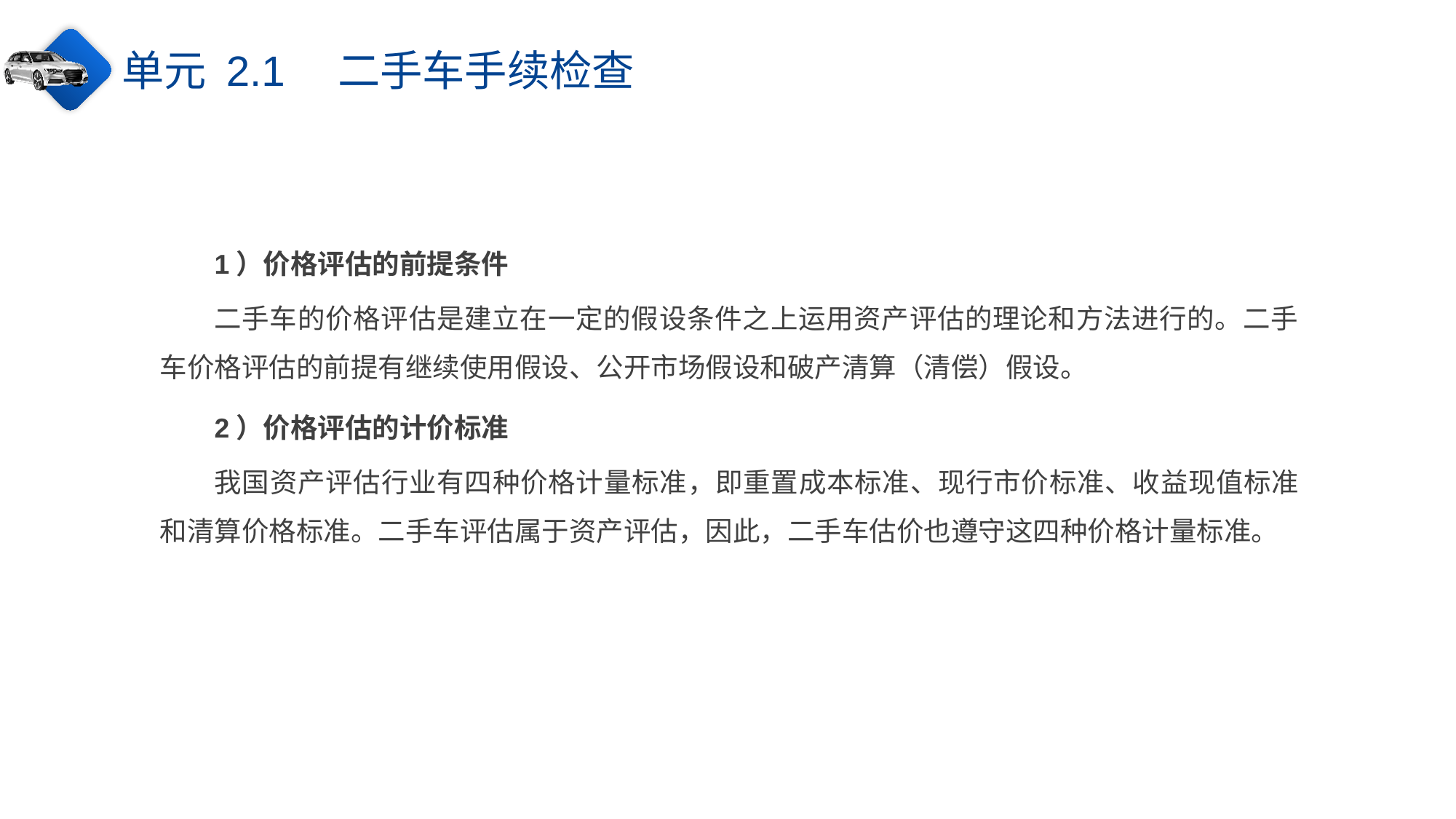

单元 2.1　二手车手续检查
1）价格评估的前提条件
二手车的价格评估是建立在一定的假设条件之上运用资产评估的理论和方法进行的。二手车价格评估的前提有继续使用假设、公开市场假设和破产清算（清偿）假设。
2）价格评估的计价标准
我国资产评估行业有四种价格计量标准，即重置成本标准、现行市价标准、收益现值标准和清算价格标准。二手车评估属于资产评估，因此，二手车估价也遵守这四种价格计量标准。